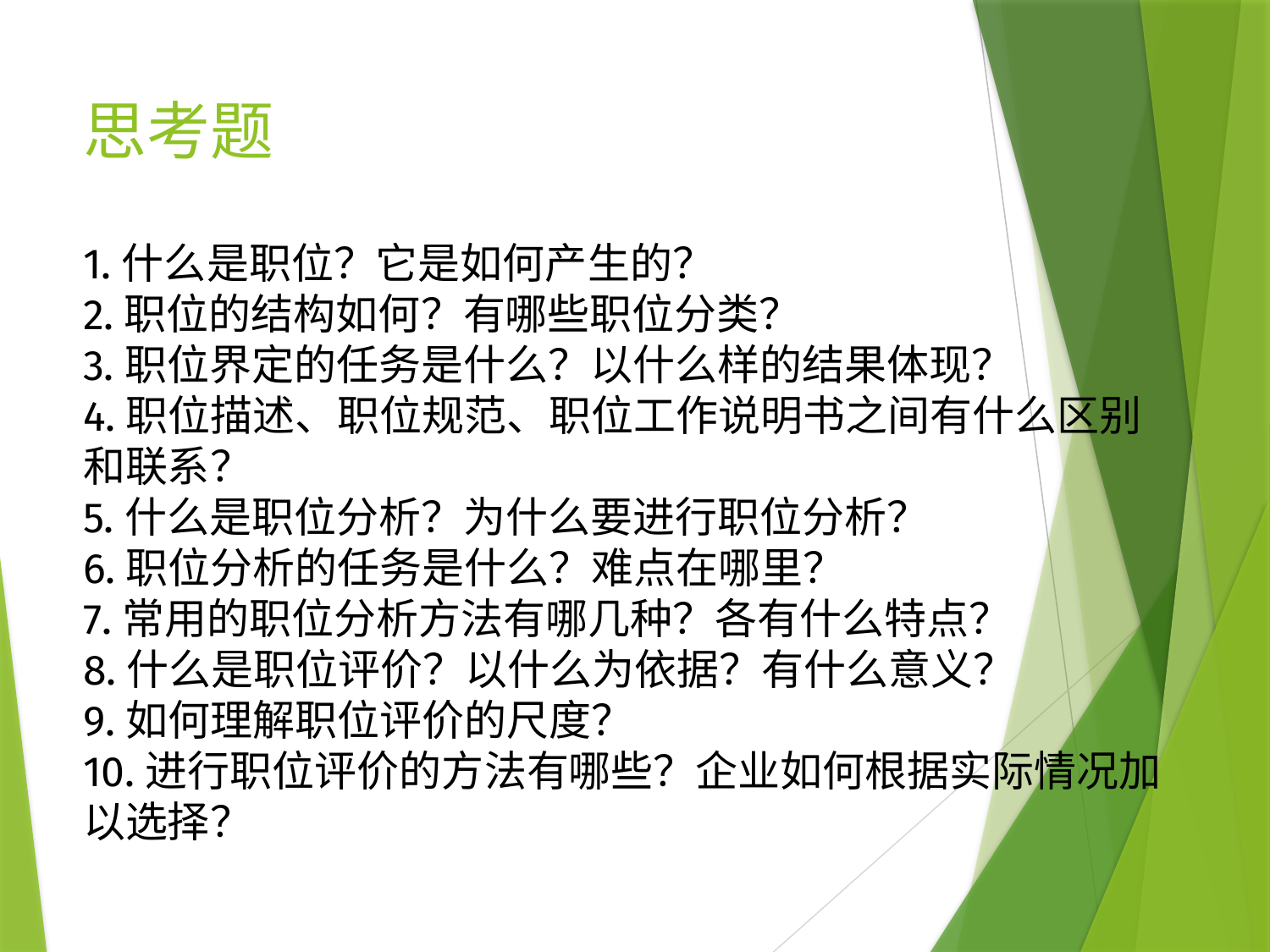

# 思考题
1.什么是职位？它是如何产生的？
2.职位的结构如何？有哪些职位分类？
3.职位界定的任务是什么？以什么样的结果体现？
4.职位描述、职位规范、职位工作说明书之间有什么区别和联系？
5.什么是职位分析？为什么要进行职位分析？
6.职位分析的任务是什么？难点在哪里？
7.常用的职位分析方法有哪几种？各有什么特点？
8.什么是职位评价？以什么为依据？有什么意义？
9.如何理解职位评价的尺度？
10.进行职位评价的方法有哪些？企业如何根据实际情况加以选择？